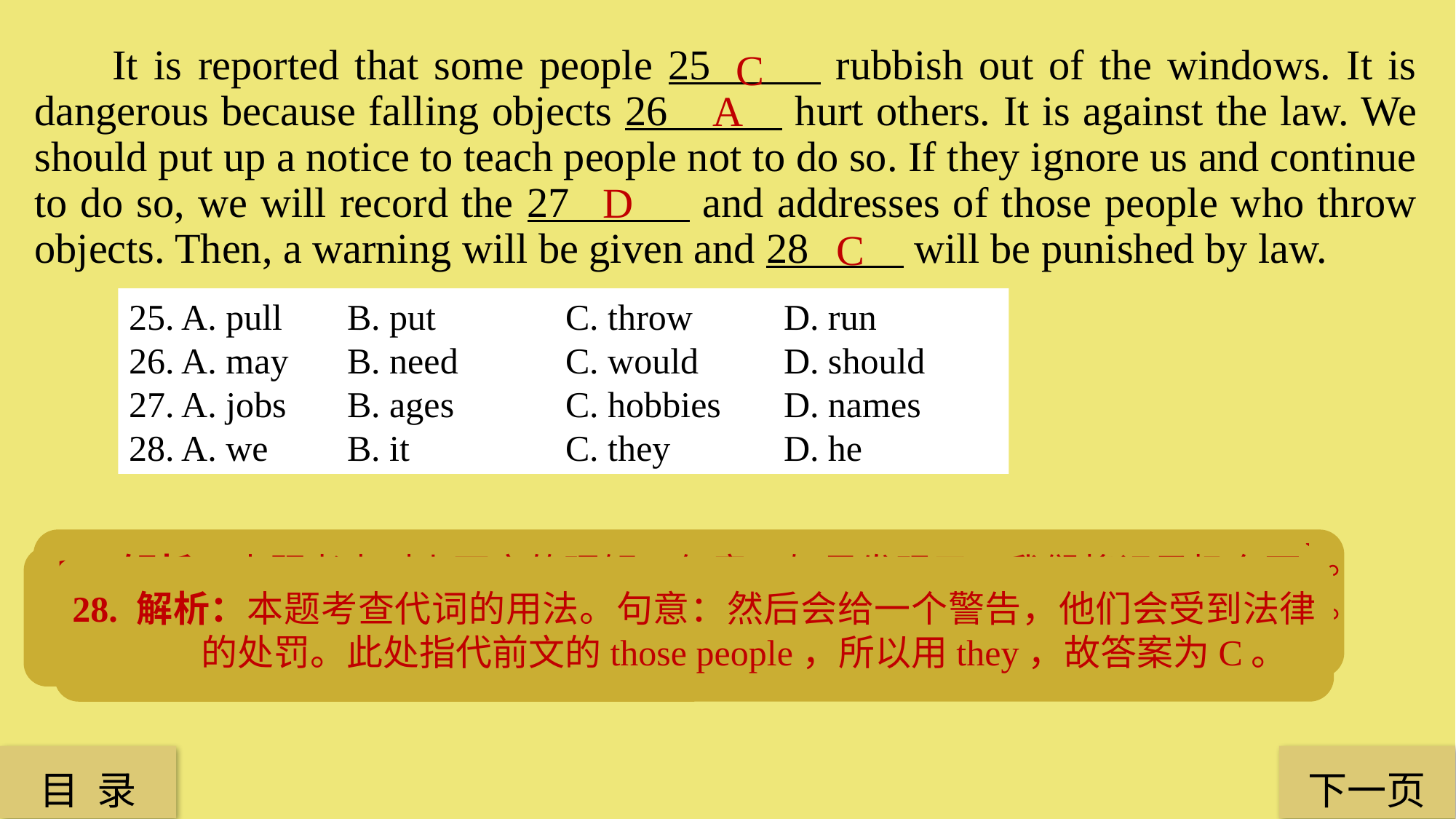

It is reported that some people 25        rubbish out of the windows. It is dangerous because falling objects 26          hurt others. It is against the law. We should put up a notice to teach people not to do so. If they ignore us and continue to do so, we will record the 27          and addresses of those people who throw objects. Then, a warning will be given and 28          will be punished by law.
C
A
 D
C
25. A. pull 	B. put 		C. throw 	D. run
26. A. may 	B. need 	C. would 	D. should
27. A. jobs 	B. ages 	C. hobbies 	D. names
28. A. we 	B. it 		C. they 	D. he
26. 解析：本题考查情态动词。句意：这是很危险的，因为落物可能会伤到别人。A. may也许；可能；B. need需要；C. have to不得不；D. should应该。根据逻辑关系，故答案为A。
27. 解析：本题考查对上下文的理解。句意：如果发现了，我们将记录扔东西的人的名字和地址。A. jobs工作；B. ages年龄；C. hobbies爱好；D. names名字。根据and address可知应是名字，故答案为D。
25. 解析：本题考查动词词义。句意：据报道，一些人把垃圾朝窗外扔。A. pull拉；B. put放；C. throw扔；D. run跑。根据句意，故答案为C。
28. 解析：本题考查代词的用法。句意：然后会给一个警告，他们会受到法律的处罚。此处指代前文的those people，所以用they，故答案为C。